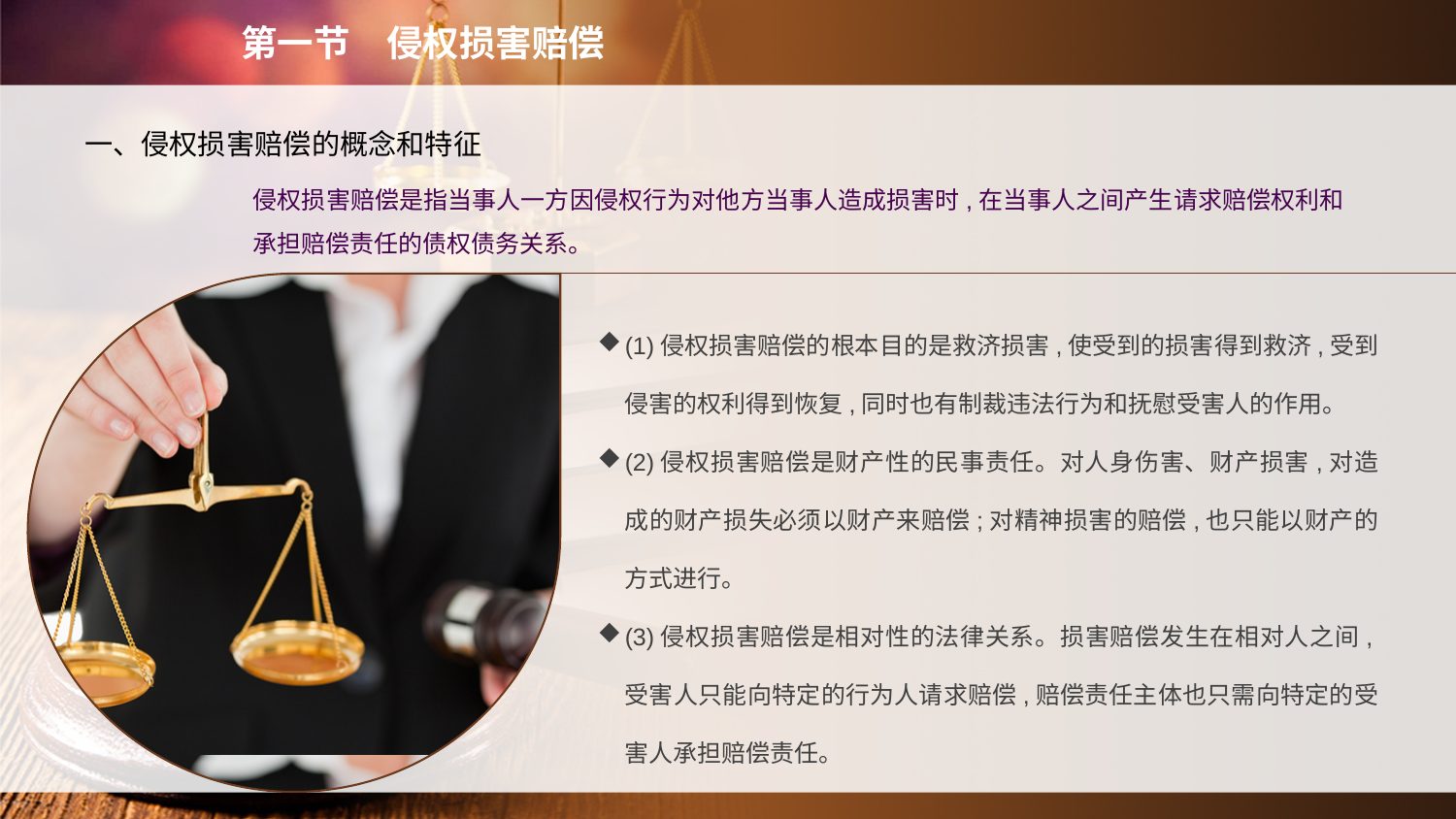

第一节　侵权损害赔偿
　　一、侵权损害赔偿的概念和特征
侵权损害赔偿是指当事人一方因侵权行为对他方当事人造成损害时,在当事人之间产生请求赔偿权利和承担赔偿责任的债权债务关系。

(1)侵权损害赔偿的根本目的是救济损害,使受到的损害得到救济,受到侵害的权利得到恢复,同时也有制裁违法行为和抚慰受害人的作用。
(2)侵权损害赔偿是财产性的民事责任。对人身伤害、财产损害,对造成的财产损失必须以财产来赔偿;对精神损害的赔偿,也只能以财产的方式进行。
(3)侵权损害赔偿是相对性的法律关系。损害赔偿发生在相对人之间,受害人只能向特定的行为人请求赔偿,赔偿责任主体也只需向特定的受害人承担赔偿责任。